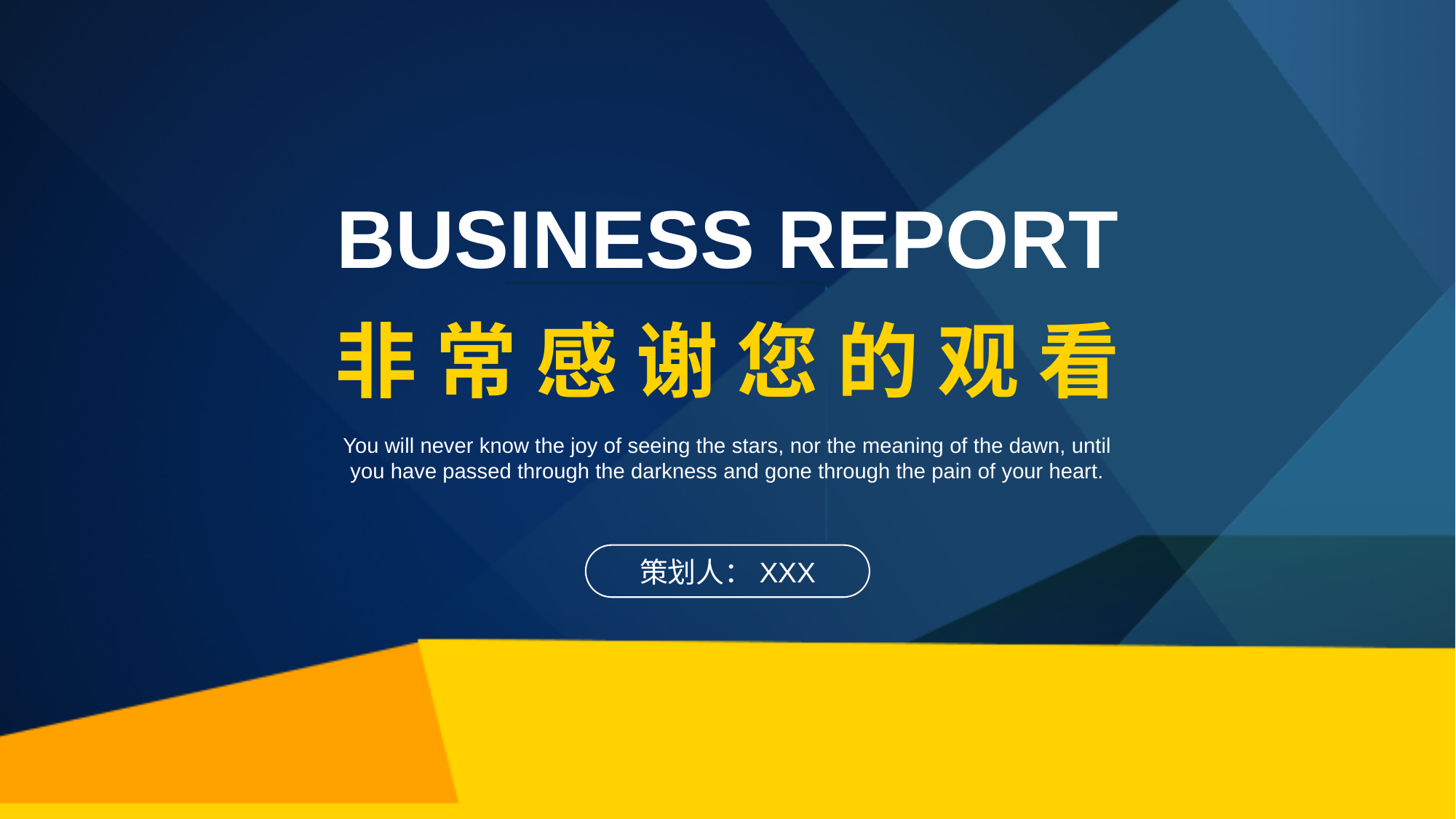

BUSINESS REPORT
非 常 感 谢 您 的 观 看
You will never know the joy of seeing the stars, nor the meaning of the dawn, until you have passed through the darkness and gone through the pain of your heart.

策划人：XXX